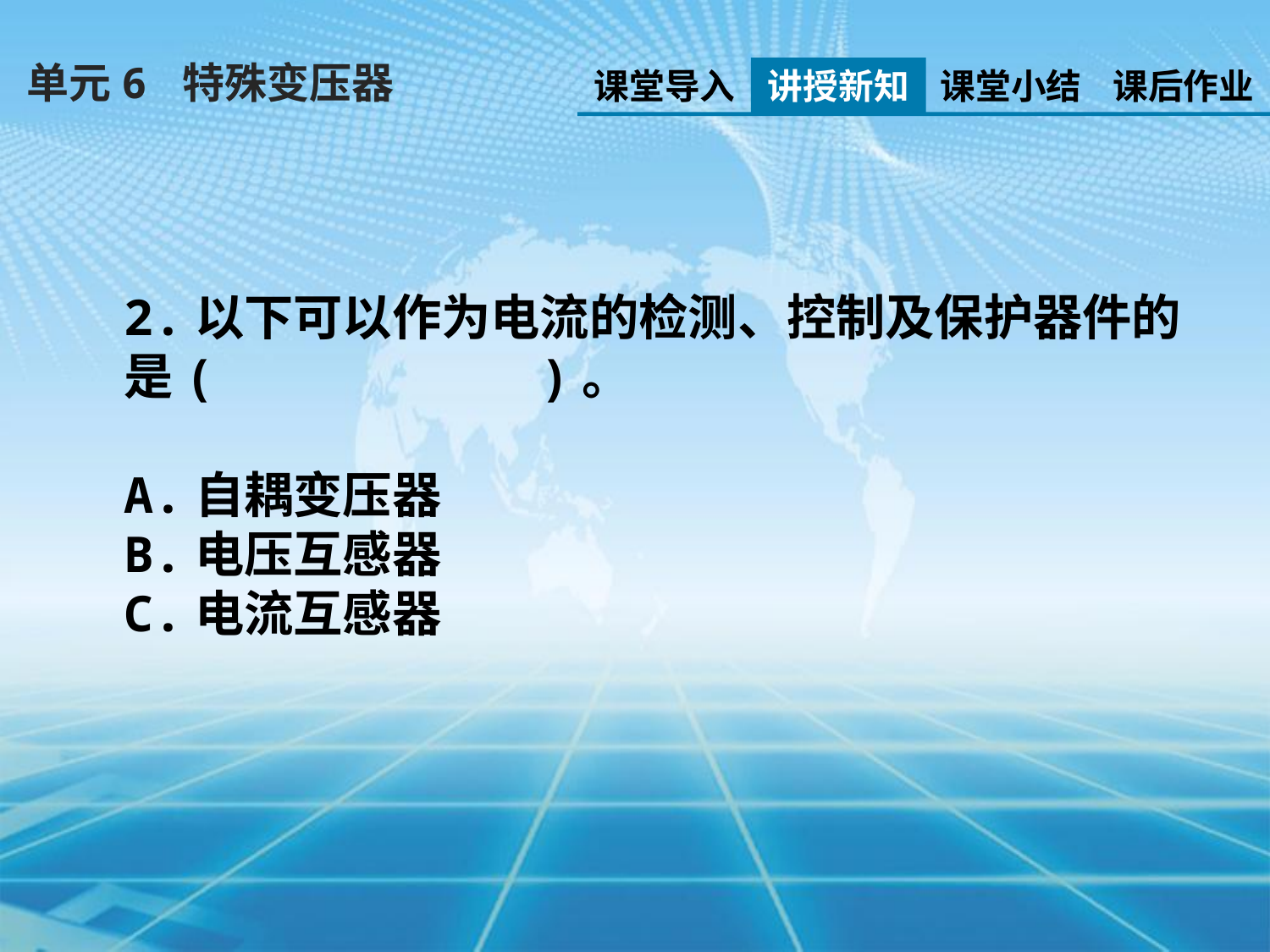

单元6 特殊变压器
课堂导入
讲授新知
课堂小结
课后作业
2.以下可以作为电流的检测、控制及保护器件的是(           )。

A.自耦变压器
B.电压互感器
C.电流互感器